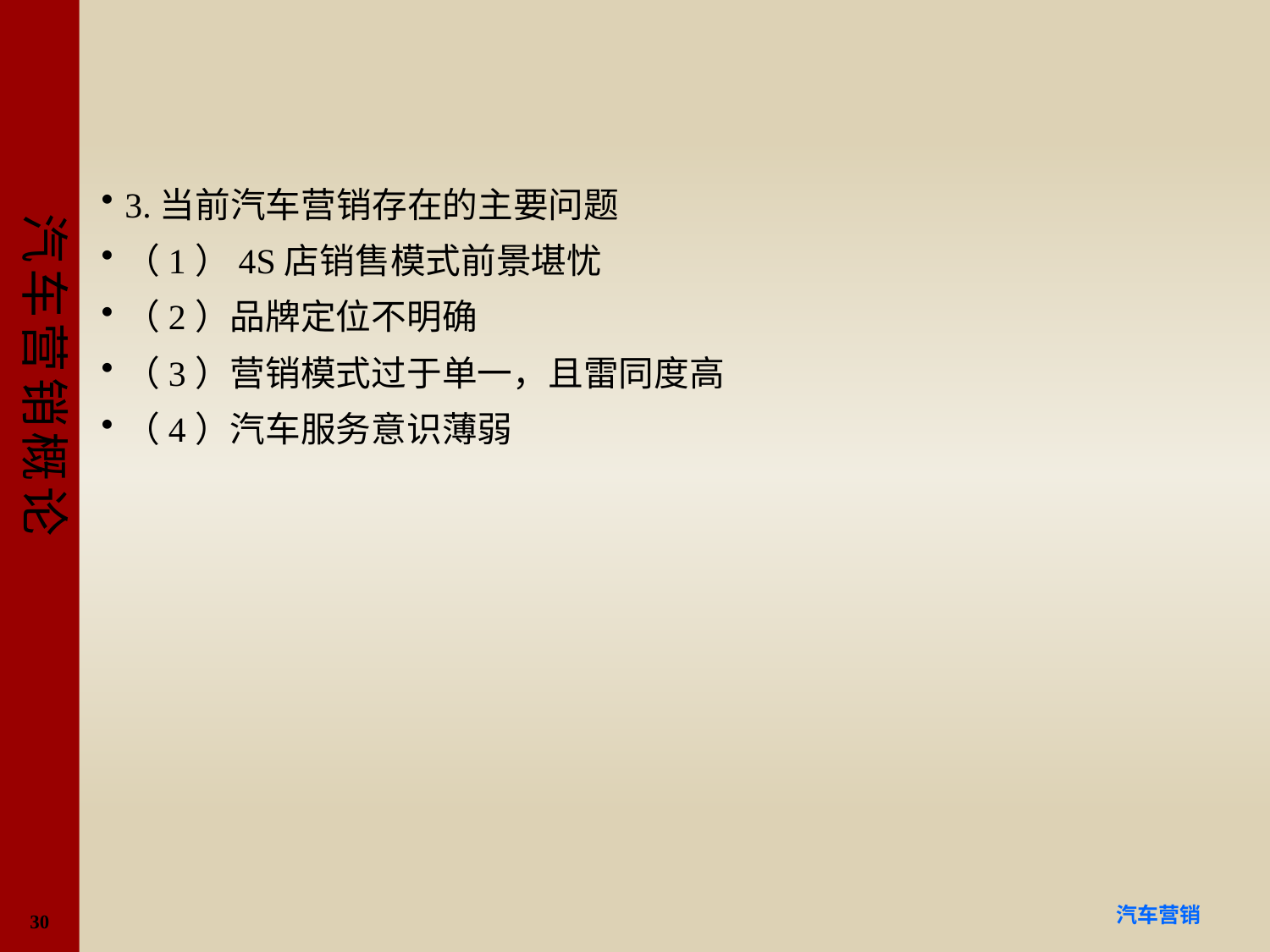

#
3.当前汽车营销存在的主要问题
（1）4S店销售模式前景堪忧
（2）品牌定位不明确
（3）营销模式过于单一，且雷同度高
（4）汽车服务意识薄弱

30